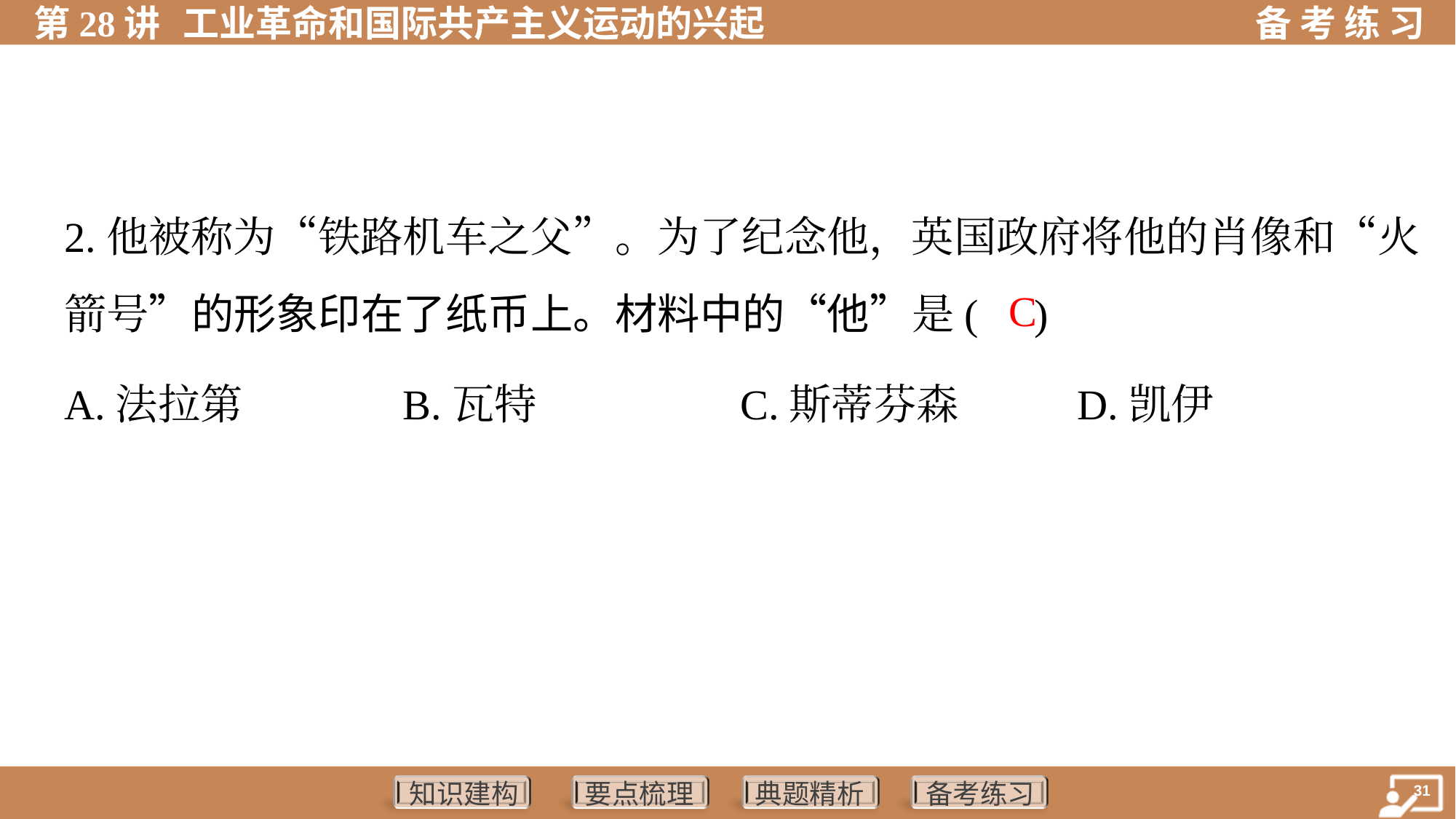

2.他被称为“铁路机车之父”。为了纪念他，英国政府将他的肖像和“火
箭号”的形象印在了纸币上。材料中的“他”是(     )
C
A.法拉第	B.瓦特	C.斯蒂芬森	D.凯伊